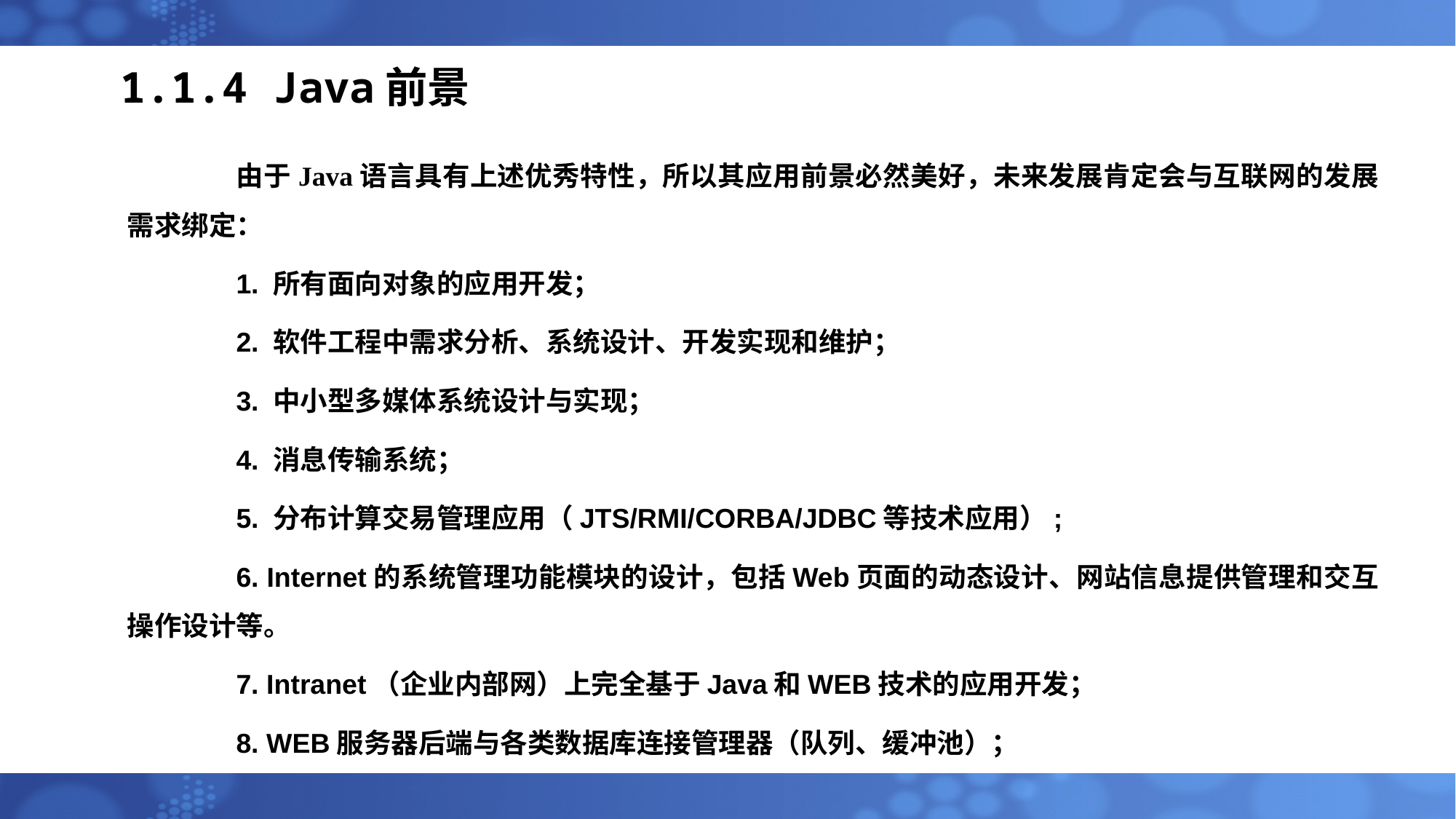

# 1.1.4 Java前景
	由于Java语言具有上述优秀特性，所以其应用前景必然美好，未来发展肯定会与互联网的发展需求绑定：
	1. 所有面向对象的应用开发；
	2. 软件工程中需求分析、系统设计、开发实现和维护；
	3. 中小型多媒体系统设计与实现；
	4. 消息传输系统；
	5. 分布计算交易管理应用（JTS/RMI/CORBA/JDBC等技术应用）;
	6. Internet的系统管理功能模块的设计，包括Web页面的动态设计、网站信息提供管理和交互操作设计等。
	7. Intranet（企业内部网）上完全基于Java和WEB技术的应用开发；
	8. WEB服务器后端与各类数据库连接管理器（队列、缓冲池）；